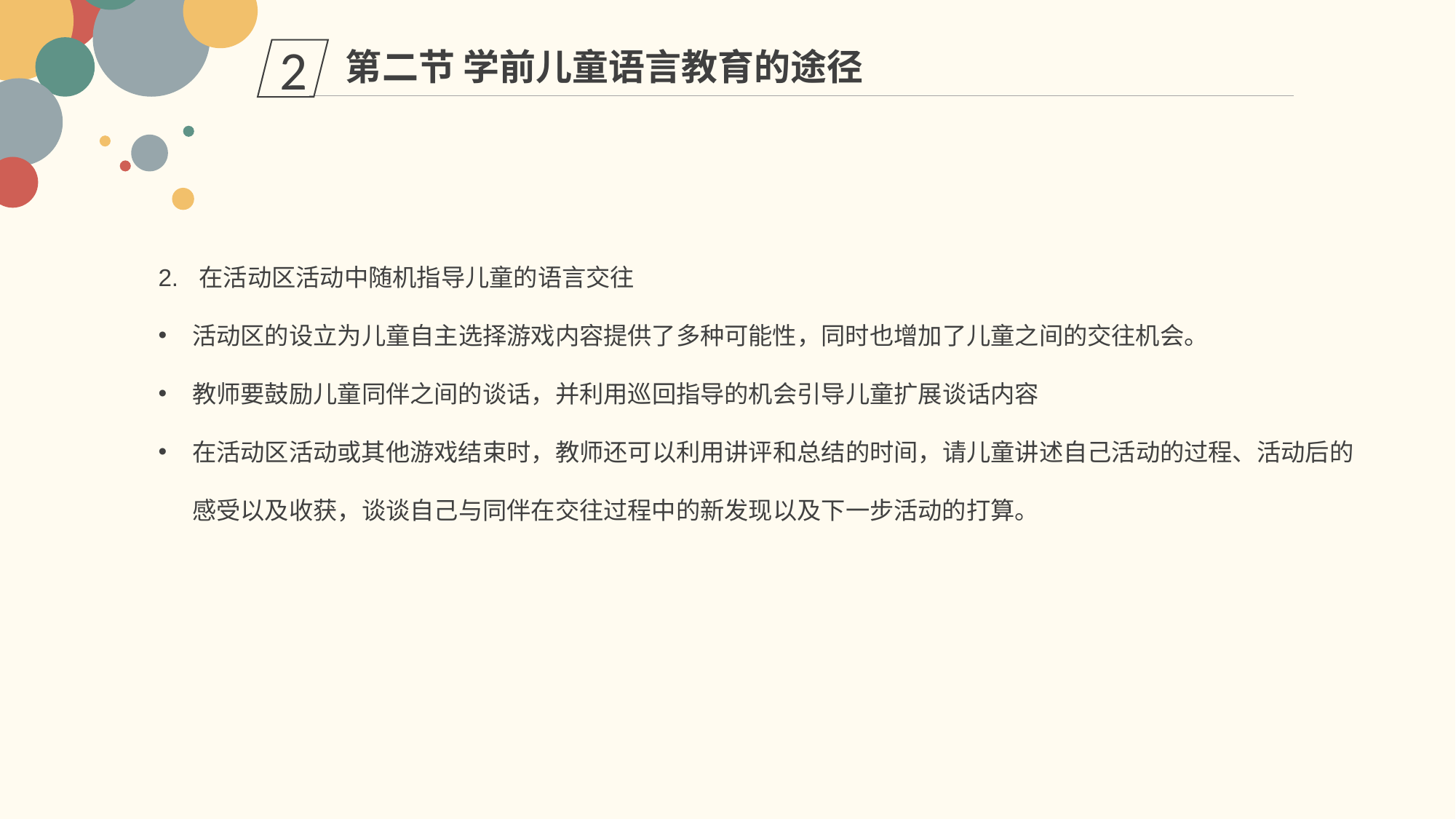

第二节 学前儿童语言教育的途径
2
在活动区活动中随机指导儿童的语言交往
活动区的设立为儿童自主选择游戏内容提供了多种可能性，同时也增加了儿童之间的交往机会。
教师要鼓励儿童同伴之间的谈话，并利用巡回指导的机会引导儿童扩展谈话内容
在活动区活动或其他游戏结束时，教师还可以利用讲评和总结的时间，请儿童讲述自己活动的过程、活动后的感受以及收获，谈谈自己与同伴在交往过程中的新发现以及下一步活动的打算。